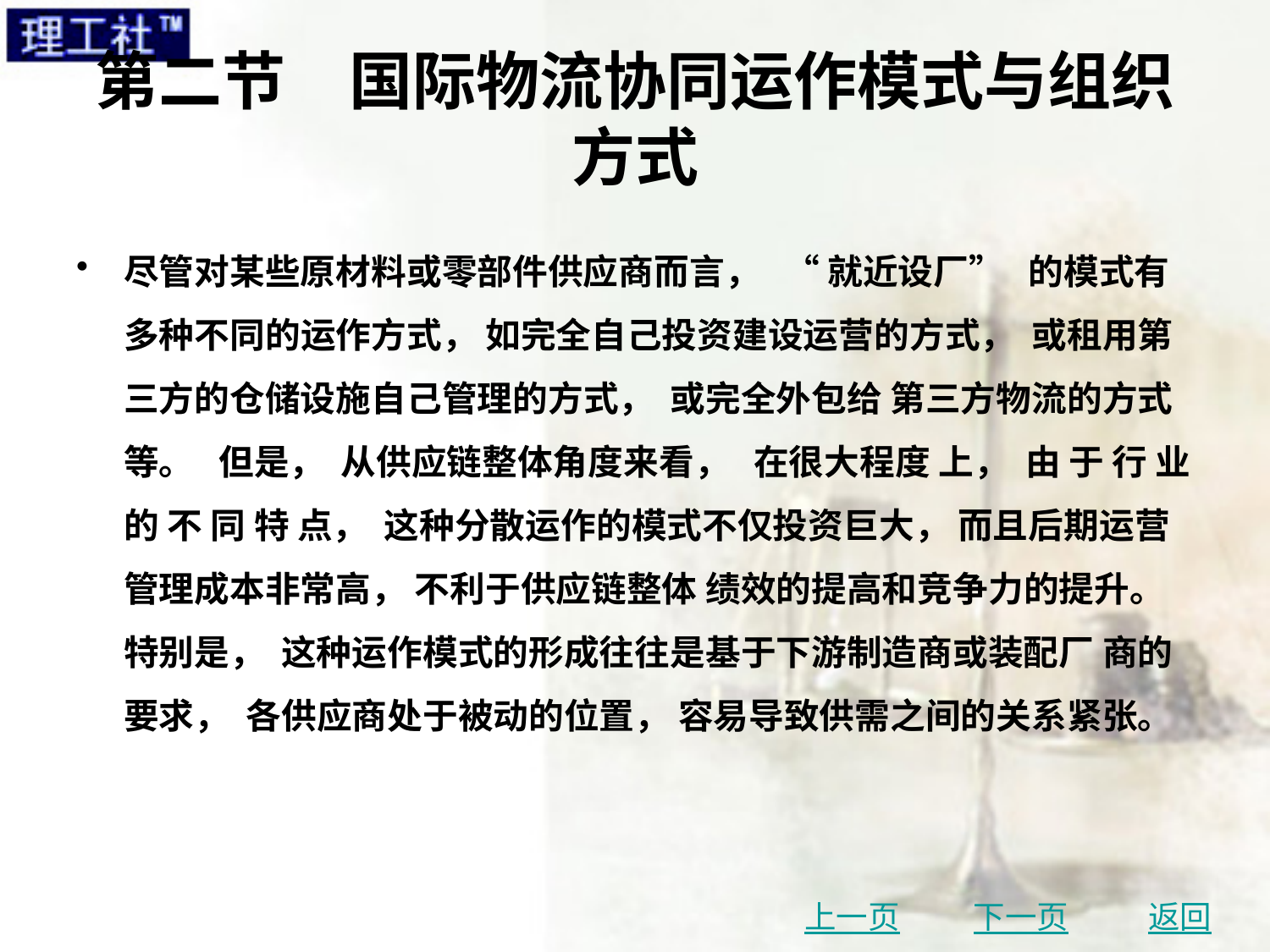

# 第二节　国际物流协同运作模式与组织方式
尽管对某些原材料或零部件供应商而言，   “ 就近设厂”   的模式有多种不同的运作方式， 如完全自己投资建设运营的方式，  或租用第三方的仓储设施自己管理的方式，  或完全外包给 第三方物流的方式等。   但是，  从供应链整体角度来看，   在很大程度 上，  由 于 行 业 的 不 同 特 点，  这种分散运作的模式不仅投资巨大， 而且后期运营管理成本非常高， 不利于供应链整体 绩效的提高和竞争力的提升。特别是，  这种运作模式的形成往往是基于下游制造商或装配厂 商的要求，  各供应商处于被动的位置， 容易导致供需之间的关系紧张。
上一页
下一页
返回